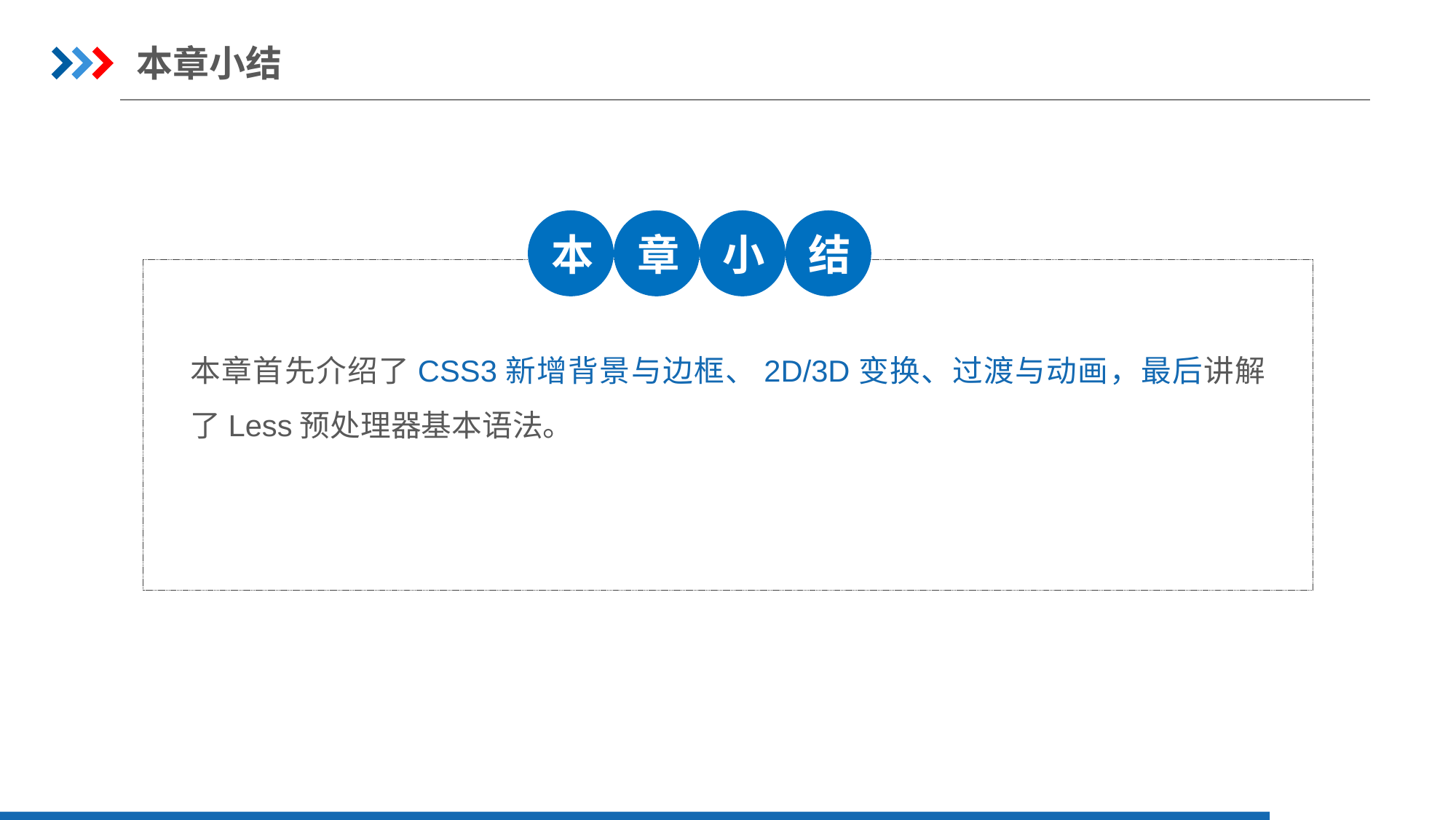

本章小结
本
章
小
结

本章首先介绍了CSS3新增背景与边框、2D/3D变换、过渡与动画，最后讲解了Less预处理器基本语法。